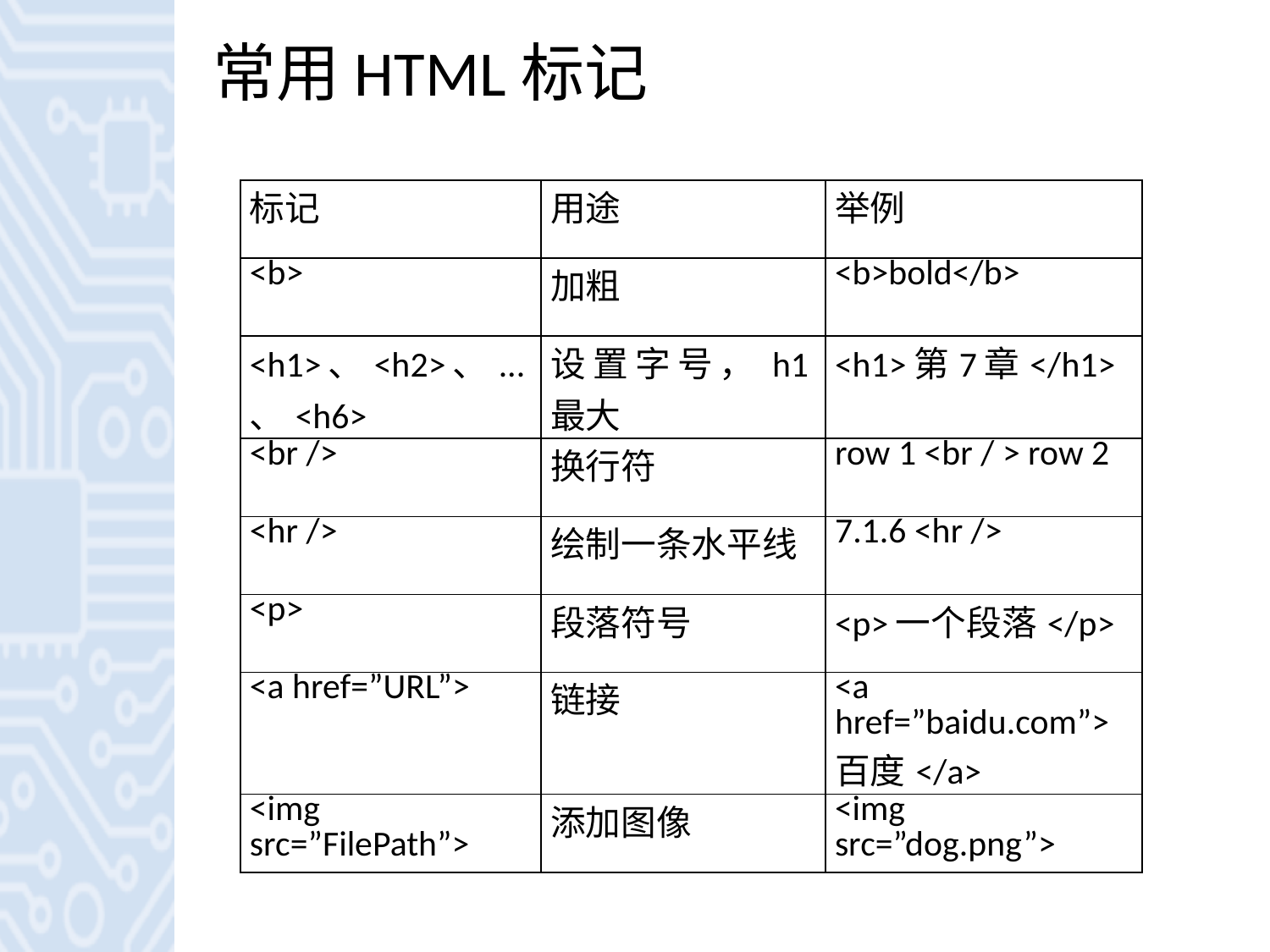

# 常用HTML标记
| 标记 | 用途 | 举例 |
| --- | --- | --- |
| <b> | 加粗 | <b>bold</b> |
| <h1>、<h2>、...、<h6> | 设置字号，h1最大 | <h1>第7章</h1> |
| <br /> | 换行符 | row 1 <br / > row 2 |
| <hr /> | 绘制一条水平线 | 7.1.6 <hr /> |
| <p> | 段落符号 | <p>一个段落</p> |
| <a href=”URL”> | 链接 | <a href=”baidu.com”>百度</a> |
| <img src=”FilePath”> | 添加图像 | <img src=”dog.png”> |